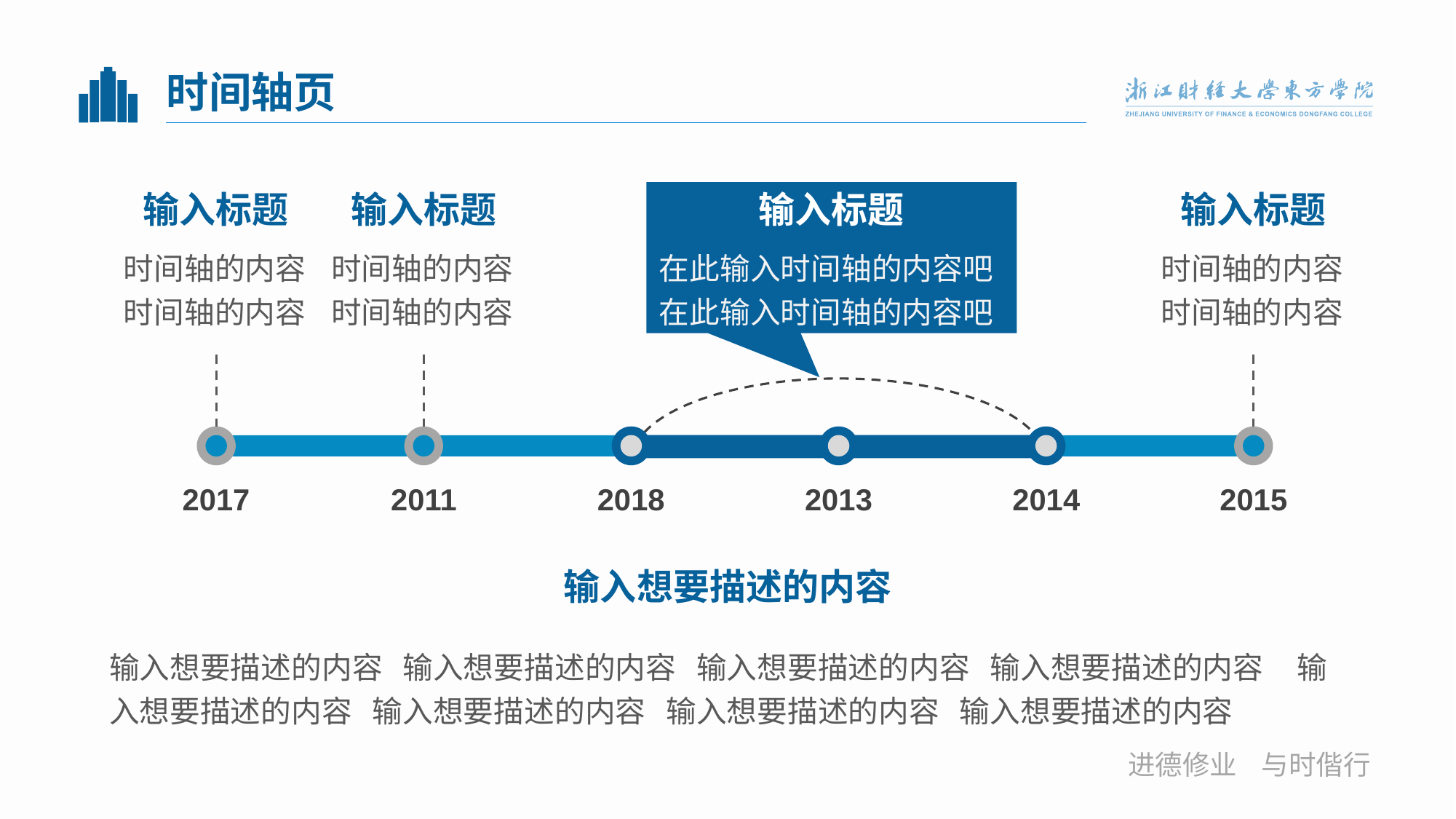

# 时间轴页

输入标题
输入标题
输入标题
输入标题

在此输入时间轴的内容吧在此输入时间轴的内容吧
时间轴的内容时间轴的内容
时间轴的内容时间轴的内容
时间轴的内容时间轴的内容

2017
2011
2018
2013
2014
2015
输入想要描述的内容
输入想要描述的内容   输入想要描述的内容   输入想要描述的内容   输入想要描述的内容     输入想要描述的内容   输入想要描述的内容   输入想要描述的内容   输入想要描述的内容